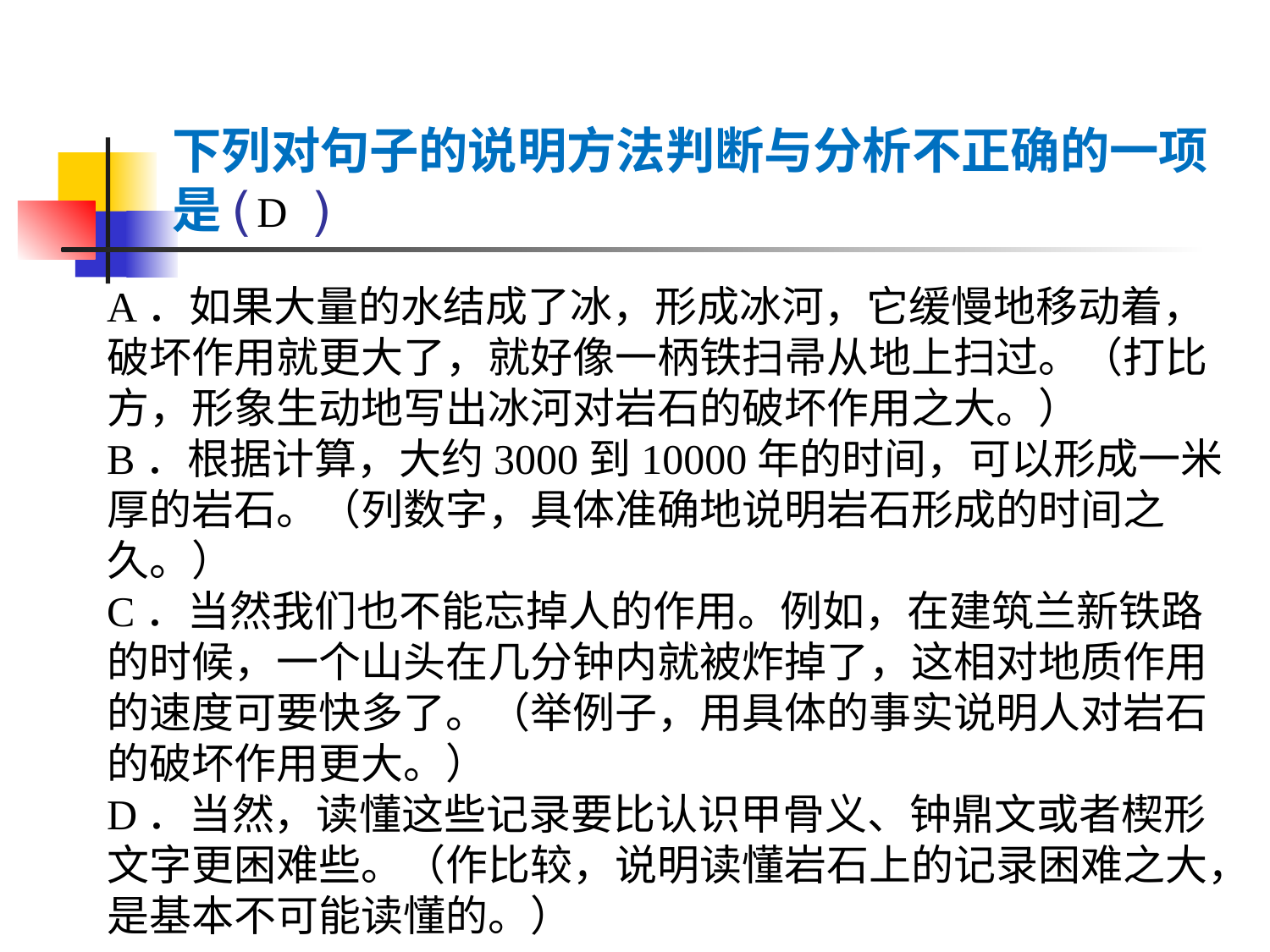

# 下列对句子的说明方法判断与分析不正确的一项是(    )

D
A．如果大量的水结成了冰，形成冰河，它缓慢地移动着，破坏作用就更大了，就好像一柄铁扫帚从地上扫过。（打比方，形象生动地写出冰河对岩石的破坏作用之大。）B．根据计算，大约3000到10000年的时间，可以形成一米厚的岩石。（列数字，具体准确地说明岩石形成的时间之久。）C．当然我们也不能忘掉人的作用。例如，在建筑兰新铁路的时候，一个山头在几分钟内就被炸掉了，这相对地质作用的速度可要快多了。（举例子，用具体的事实说明人对岩石的破坏作用更大。）D．当然，读懂这些记录要比认识甲骨义、钟鼎文或者楔形文字更困难些。（作比较，说明读懂岩石上的记录困难之大，是基本不可能读懂的。）